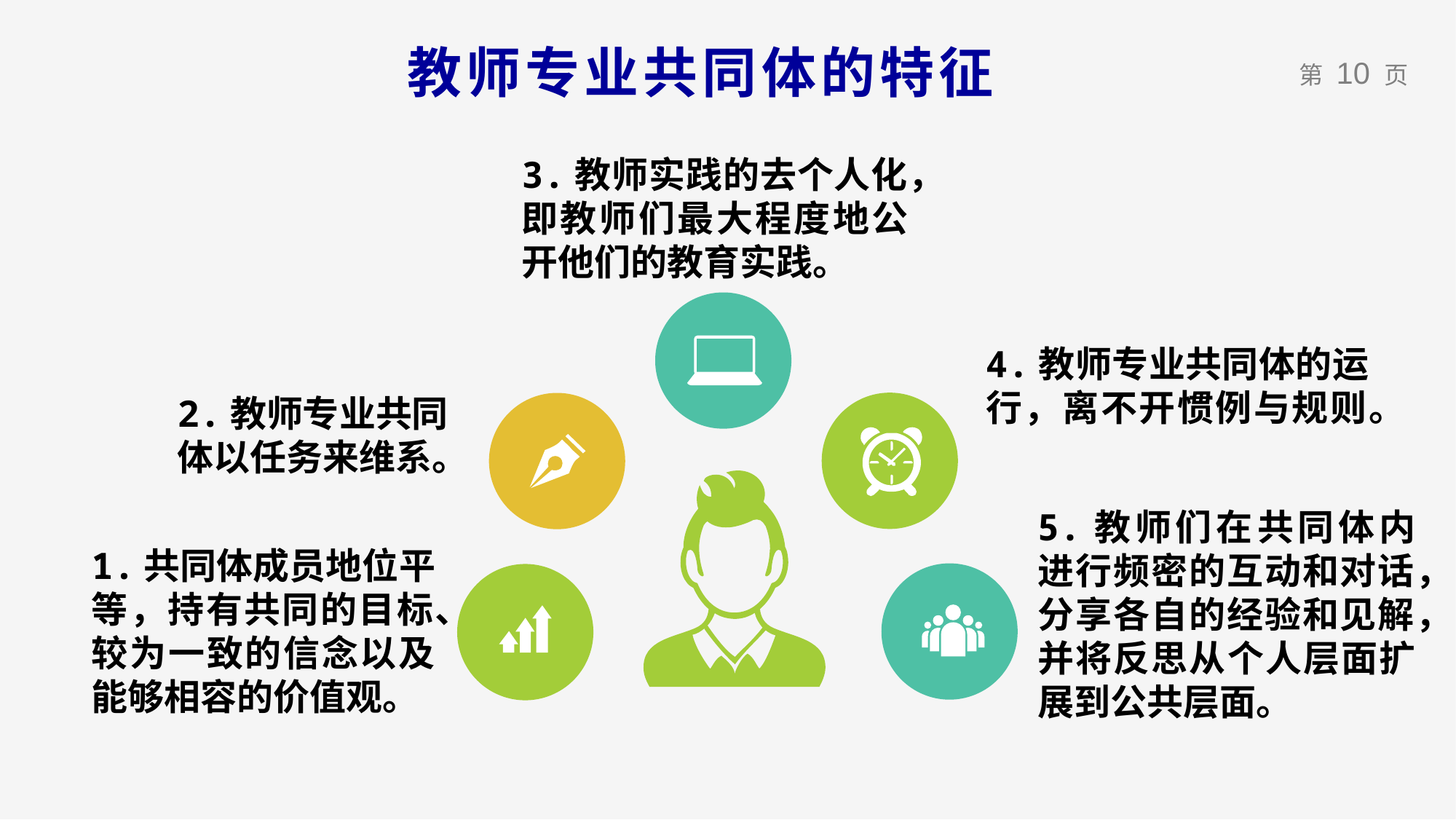

教师专业共同体的特征
3.教师实践的去个人化，即教师们最大程度地公开他们的教育实践。

4.教师专业共同体的运行，离不开惯例与规则。
2.教师专业共同
体以任务来维系。

5.教师们在共同体内进行频密的互动和对话，分享各自的经验和见解，并将反思从个人层面扩展到公共层面。
1.共同体成员地位平等，持有共同的目标、较为一致的信念以及能够相容的价值观。